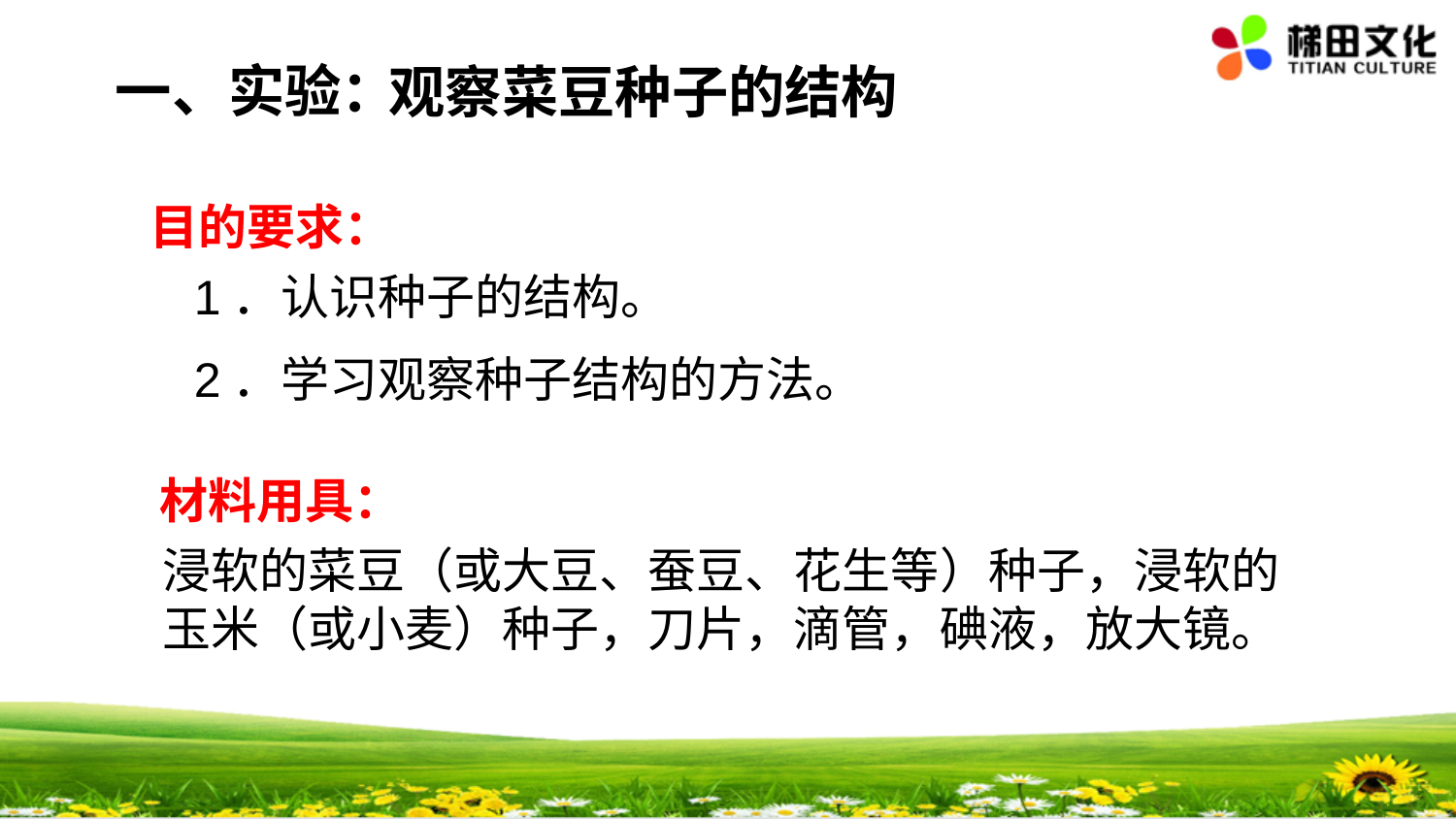

一、实验：
观察菜豆种子的结构
目的要求：
1．认识种子的结构。
2．学习观察种子结构的方法。
材料用具：
浸软的菜豆（或大豆、蚕豆、花生等）种子，浸软的玉米（或小麦）种子，刀片，滴管，碘液，放大镜。